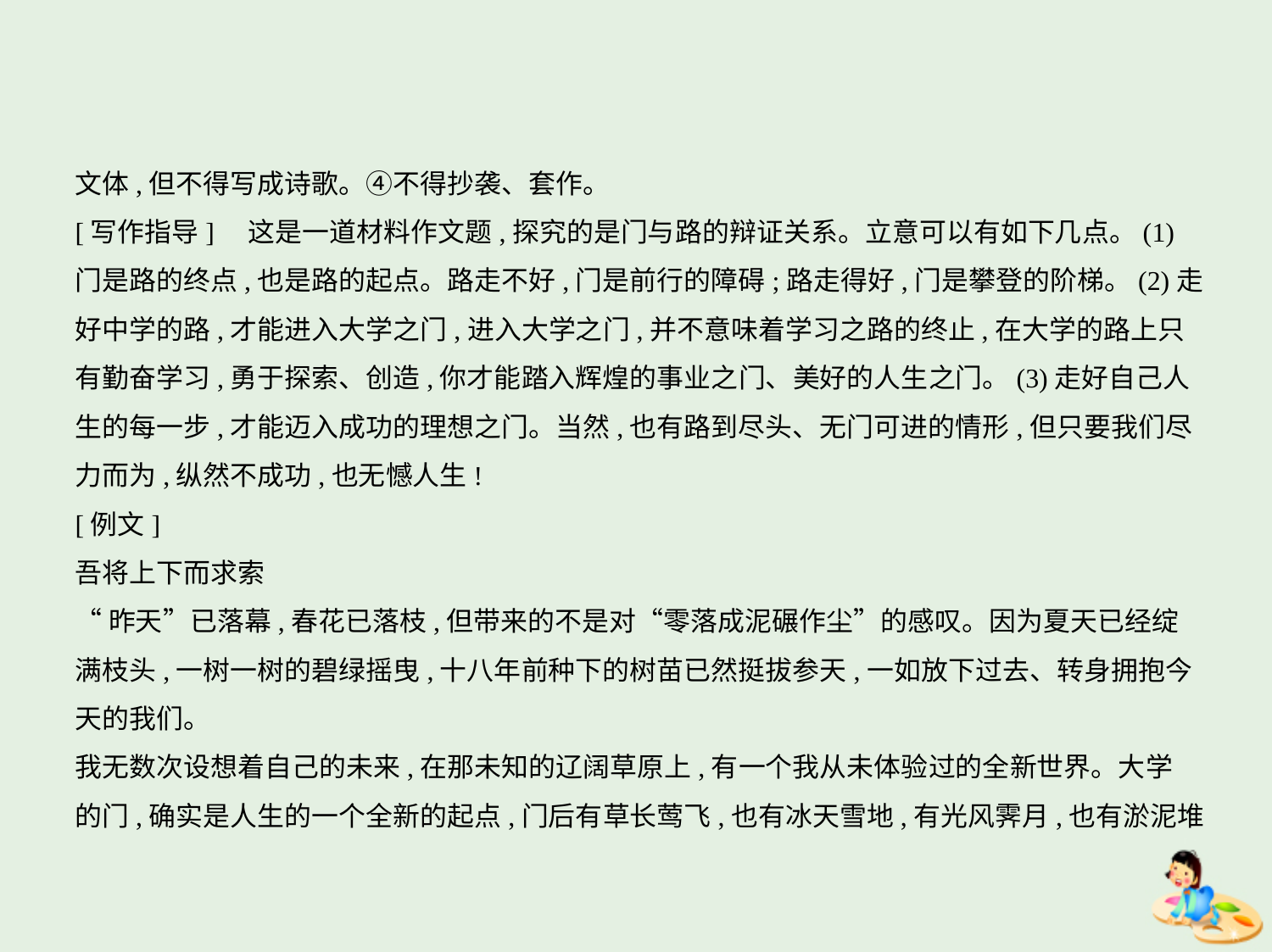

文体,但不得写成诗歌。④不得抄袭、套作。
[写作指导]　这是一道材料作文题,探究的是门与路的辩证关系。立意可以有如下几点。(1)
门是路的终点,也是路的起点。路走不好,门是前行的障碍;路走得好,门是攀登的阶梯。(2)走
好中学的路,才能进入大学之门,进入大学之门,并不意味着学习之路的终止,在大学的路上只
有勤奋学习,勇于探索、创造,你才能踏入辉煌的事业之门、美好的人生之门。(3)走好自己人
生的每一步,才能迈入成功的理想之门。当然,也有路到尽头、无门可进的情形,但只要我们尽
力而为,纵然不成功,也无憾人生!
[例文]
吾将上下而求索
“昨天”已落幕,春花已落枝,但带来的不是对“零落成泥碾作尘”的感叹。因为夏天已经绽
满枝头,一树一树的碧绿摇曳,十八年前种下的树苗已然挺拔参天,一如放下过去、转身拥抱今
天的我们。
我无数次设想着自己的未来,在那未知的辽阔草原上,有一个我从未体验过的全新世界。大学
的门,确实是人生的一个全新的起点,门后有草长莺飞,也有冰天雪地,有光风霁月,也有淤泥堆